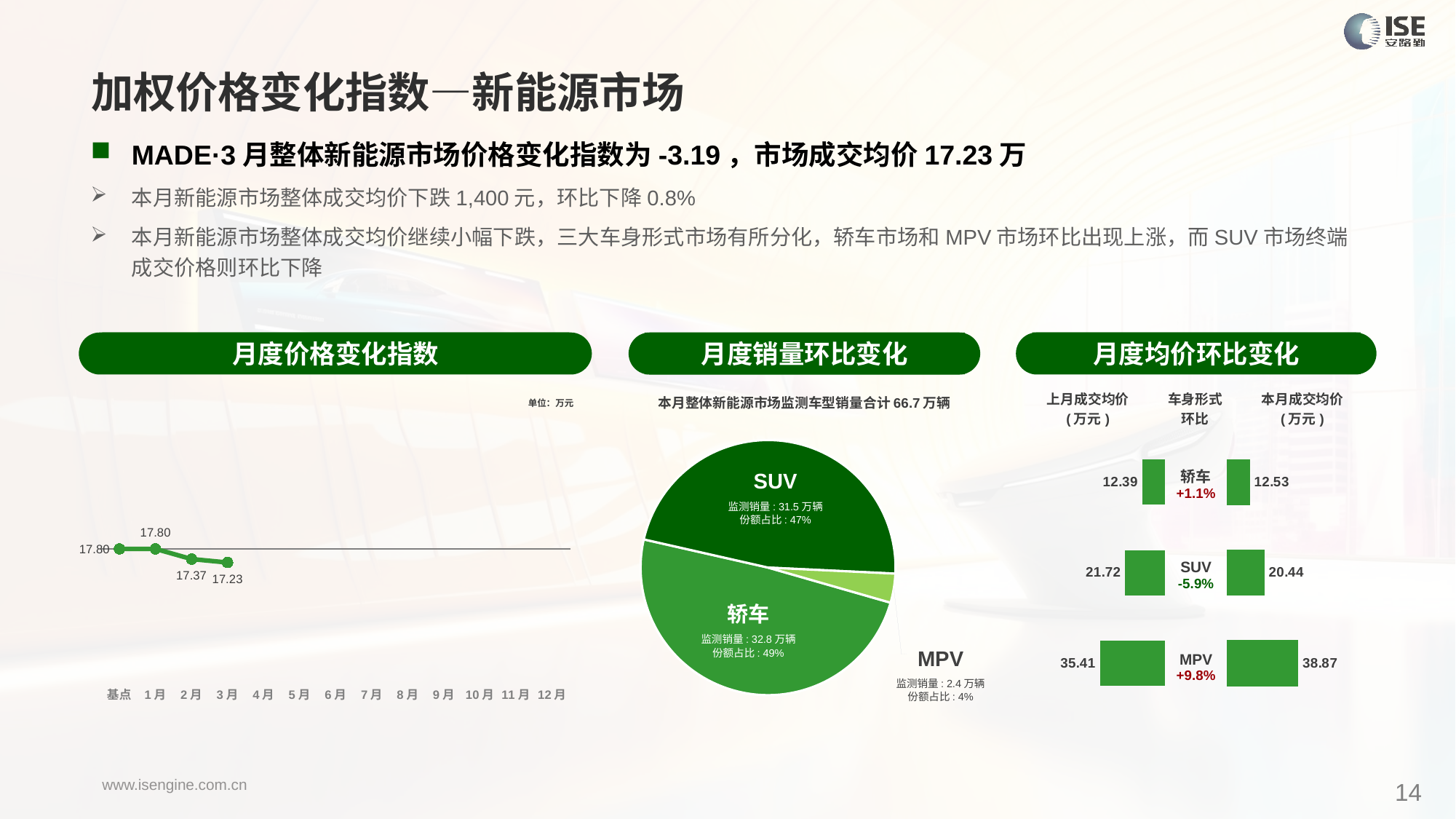

加权价格变化指数—新能源市场
MADE·3月整体新能源市场价格变化指数为-3.19，市场成交均价17.23万
本月新能源市场整体成交均价下跌1,400元，环比下降0.8%
本月新能源市场整体成交均价继续小幅下跌，三大车身形式市场有所分化，轿车市场和MPV市场环比出现上涨，而SUV市场终端成交价格则环比下降
月度价格变化指数

月度均价环比变化

月度销量环比变化

### Chart

| Category | Y2024 |
|---|---|
| 基点 | 0.0 |
| 1月 | 0.0 |
| 2月 | -2.39 |
| 3月 | -3.19 |
| 4月 | None |
| 5月 | None |
| 6月 | None |
| 7月 | None |
| 8月 | None |
| 9月 | None |
| 10月 | None |
| 11月 | None |
| 12月 | None |
本月整体新能源市场监测车型销量合计66.7万辆
| 上月成交均价 (万元) | 车身形式 环比 | 本月成交均价 (万元) |
| --- | --- | --- |
单位：万元

### Chart

| Category | 车身市场 |
|---|---|
| 轿车 | 327782.0 |
| SUV | 315135.0 |
| MPV | 24590.0 |
| 轿车 +1.1% |
| --- |
| SUV -5.9% |
| MPV +9.8% |

### Chart

| Category | 成交均价 |
|---|---|
| 轿车 | 12.39 |
| SUV | 21.72 |
| MPV | 35.41 |

### Chart

| Category | 成交均价 |
|---|---|
| 轿车 | 12.52813509265067 |
| SUV | 20.435784534333994 |
| MPV | 38.87367873118939 |
SUV
监测销量: 31.5万辆
份额占比: 47%
轿车
监测销量: 32.8万辆
份额占比: 49%
MPV
监测销量: 2.4万辆
份额占比: 4%
14